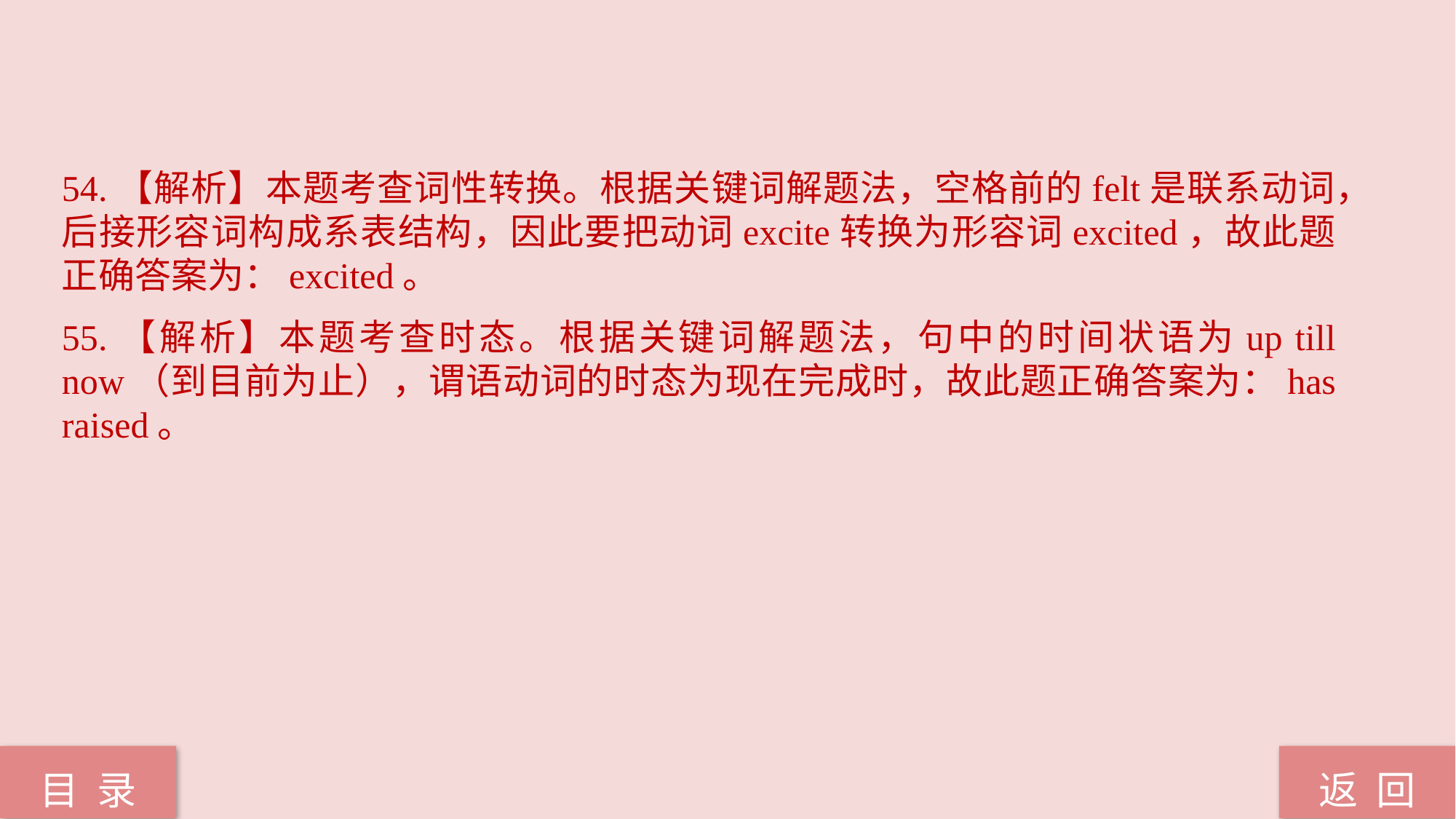

54.【解析】本题考查词性转换。根据关键词解题法，空格前的felt是联系动词，后接形容词构成系表结构，因此要把动词excite转换为形容词excited，故此题正确答案为：excited。
55.【解析】本题考查时态。根据关键词解题法，句中的时间状语为up till now（到目前为止），谓语动词的时态为现在完成时，故此题正确答案为：has raised。
返  回